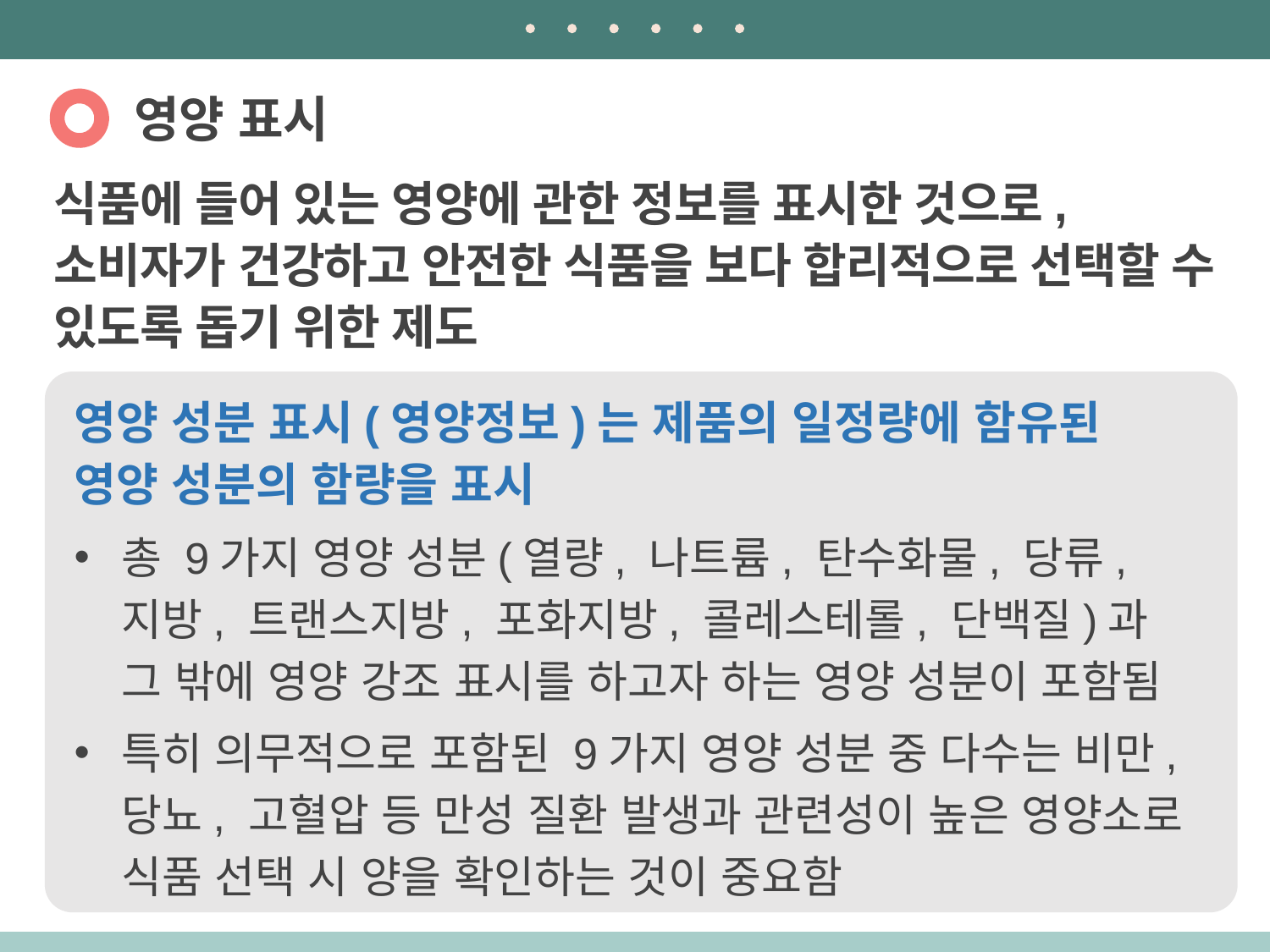

영양 표시

식품에 들어 있는 영양에 관한 정보를 표시한 것으로, 소비자가 건강하고 안전한 식품을 보다 합리적으로 선택할 수 있도록 돕기 위한 제도

영양 성분 표시(영양정보)는 제품의 일정량에 함유된 영양 성분의 함량을 표시
총 9가지 영양 성분(열량, 나트륨, 탄수화물, 당류, 지방, 트랜스지방, 포화지방, 콜레스테롤, 단백질)과 그 밖에 영양 강조 표시를 하고자 하는 영양 성분이 포함됨
특히 의무적으로 포함된 9가지 영양 성분 중 다수는 비만, 당뇨, 고혈압 등 만성 질환 발생과 관련성이 높은 영양소로 식품 선택 시 양을 확인하는 것이 중요함